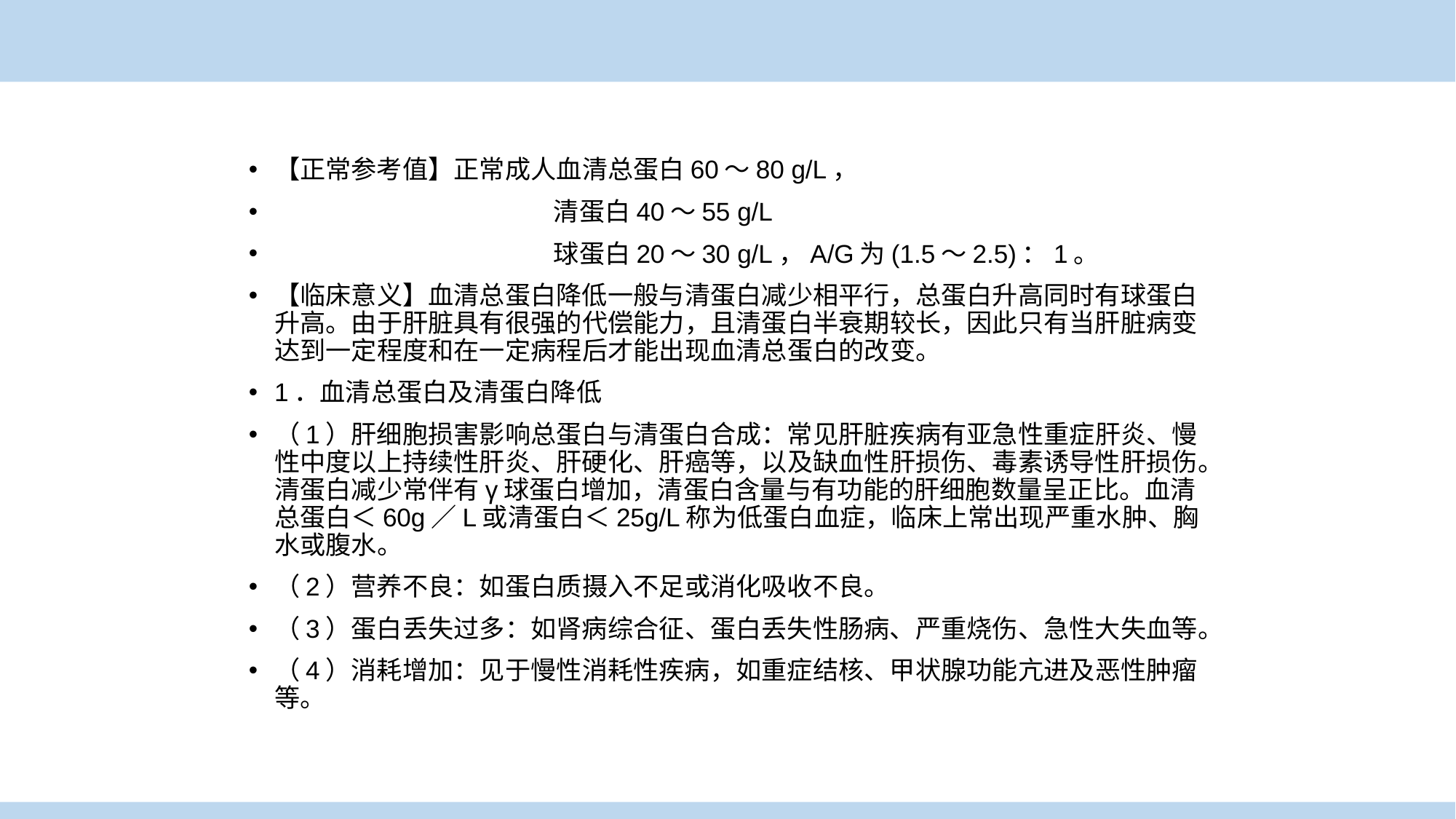

【正常参考值】正常成人血清总蛋白60～80 g/L，
                                               清蛋白40～55 g/L
                                               球蛋白20～30 g/L，A/G为(1.5～2.5)：1。
【临床意义】血清总蛋白降低一般与清蛋白减少相平行，总蛋白升高同时有球蛋白升高。由于肝脏具有很强的代偿能力，且清蛋白半衰期较长，因此只有当肝脏病变达到一定程度和在一定病程后才能出现血清总蛋白的改变。
1．血清总蛋白及清蛋白降低
（1）肝细胞损害影响总蛋白与清蛋白合成：常见肝脏疾病有亚急性重症肝炎、慢性中度以上持续性肝炎、肝硬化、肝癌等，以及缺血性肝损伤、毒素诱导性肝损伤。清蛋白减少常伴有γ球蛋白增加，清蛋白含量与有功能的肝细胞数量呈正比。血清总蛋白＜60g／L或清蛋白＜25g/L称为低蛋白血症，临床上常出现严重水肿、胸水或腹水。
（2）营养不良：如蛋白质摄入不足或消化吸收不良。
（3）蛋白丢失过多：如肾病综合征、蛋白丢失性肠病、严重烧伤、急性大失血等。
（4）消耗增加：见于慢性消耗性疾病，如重症结核、甲状腺功能亢进及恶性肿瘤等。